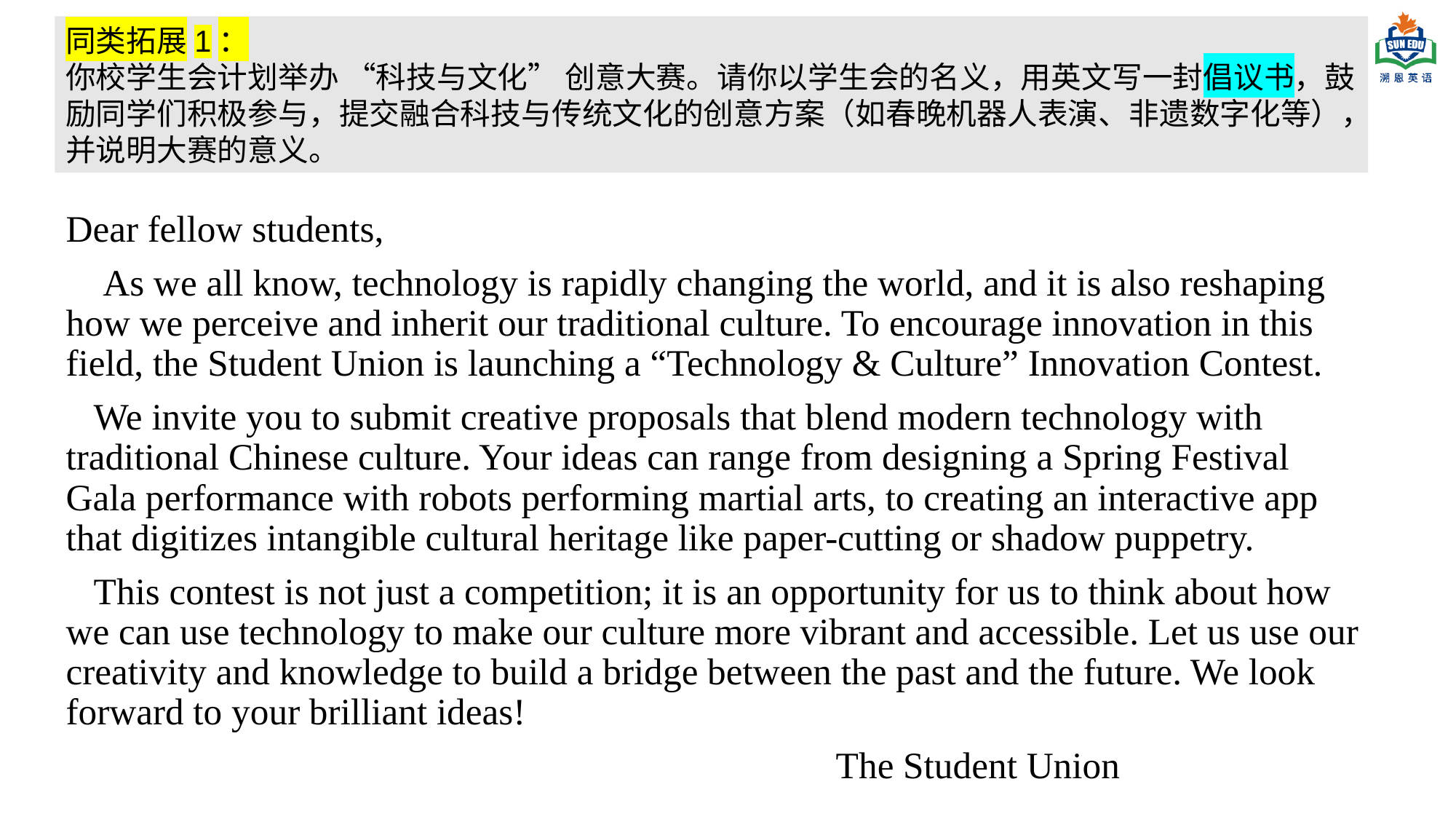

同类拓展1：
你校学生会计划举办 “科技与文化” 创意大赛。请你以学生会的名义，用英文写一封倡议书，鼓励同学们积极参与，提交融合科技与传统文化的创意方案（如春晚机器人表演、非遗数字化等），并说明大赛的意义。
Dear fellow students,
    As we all know, technology is rapidly changing the world, and it is also reshaping how we perceive and inherit our traditional culture. To encourage innovation in this field, the Student Union is launching a “Technology & Culture” Innovation Contest.
   We invite you to submit creative proposals that blend modern technology with traditional Chinese culture. Your ideas can range from designing a Spring Festival Gala performance with robots performing martial arts, to creating an interactive app that digitizes intangible cultural heritage like paper-cutting or shadow puppetry.
   This contest is not just a competition; it is an opportunity for us to think about how we can use technology to make our culture more vibrant and accessible. Let us use our creativity and knowledge to build a bridge between the past and the future. We look forward to your brilliant ideas!
                                                                                   The Student Union